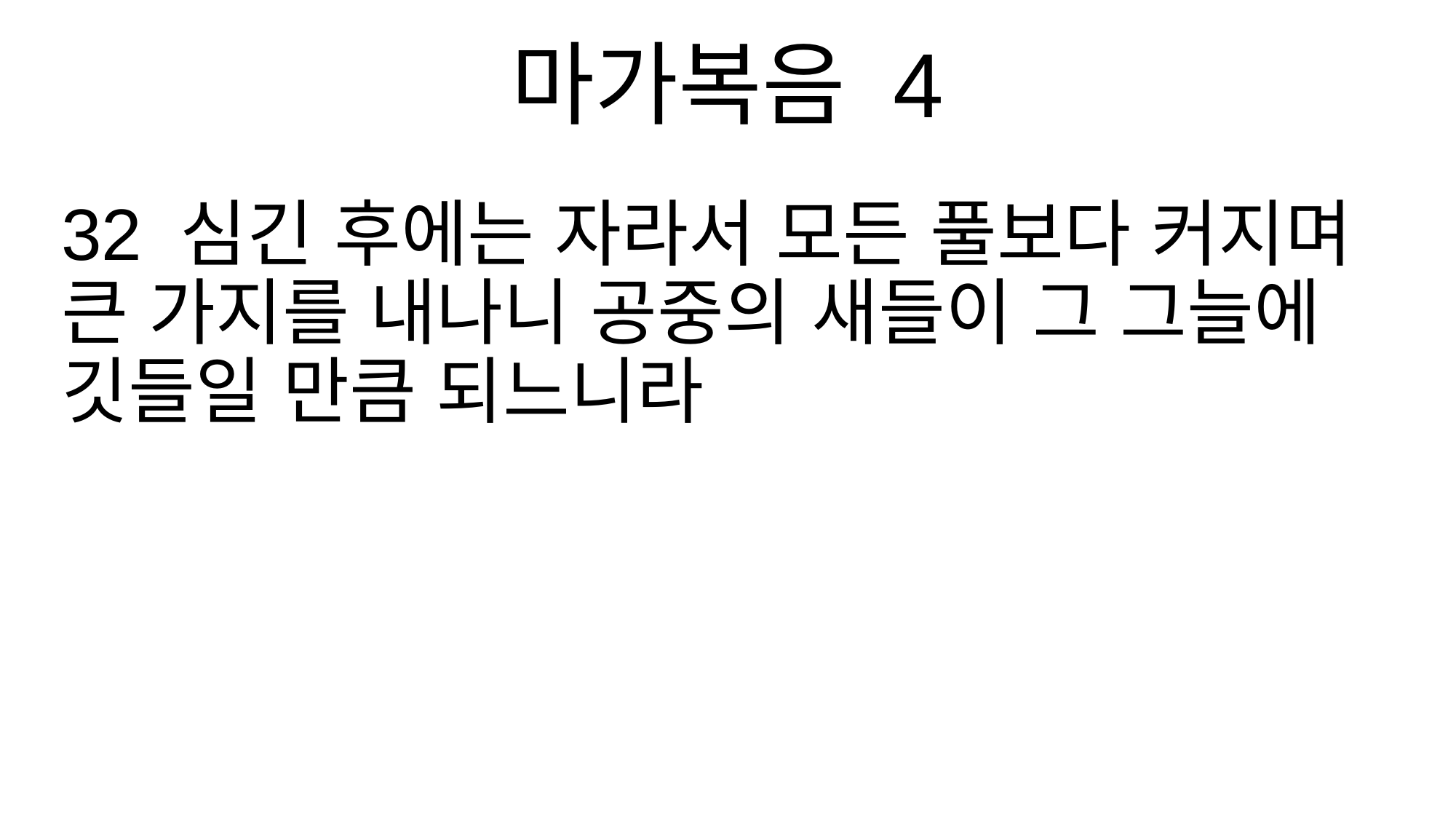

마가복음 4
32 심긴 후에는 자라서 모든 풀보다 커지며 큰 가지를 내나니 공중의 새들이 그 그늘에 깃들일 만큼 되느니라